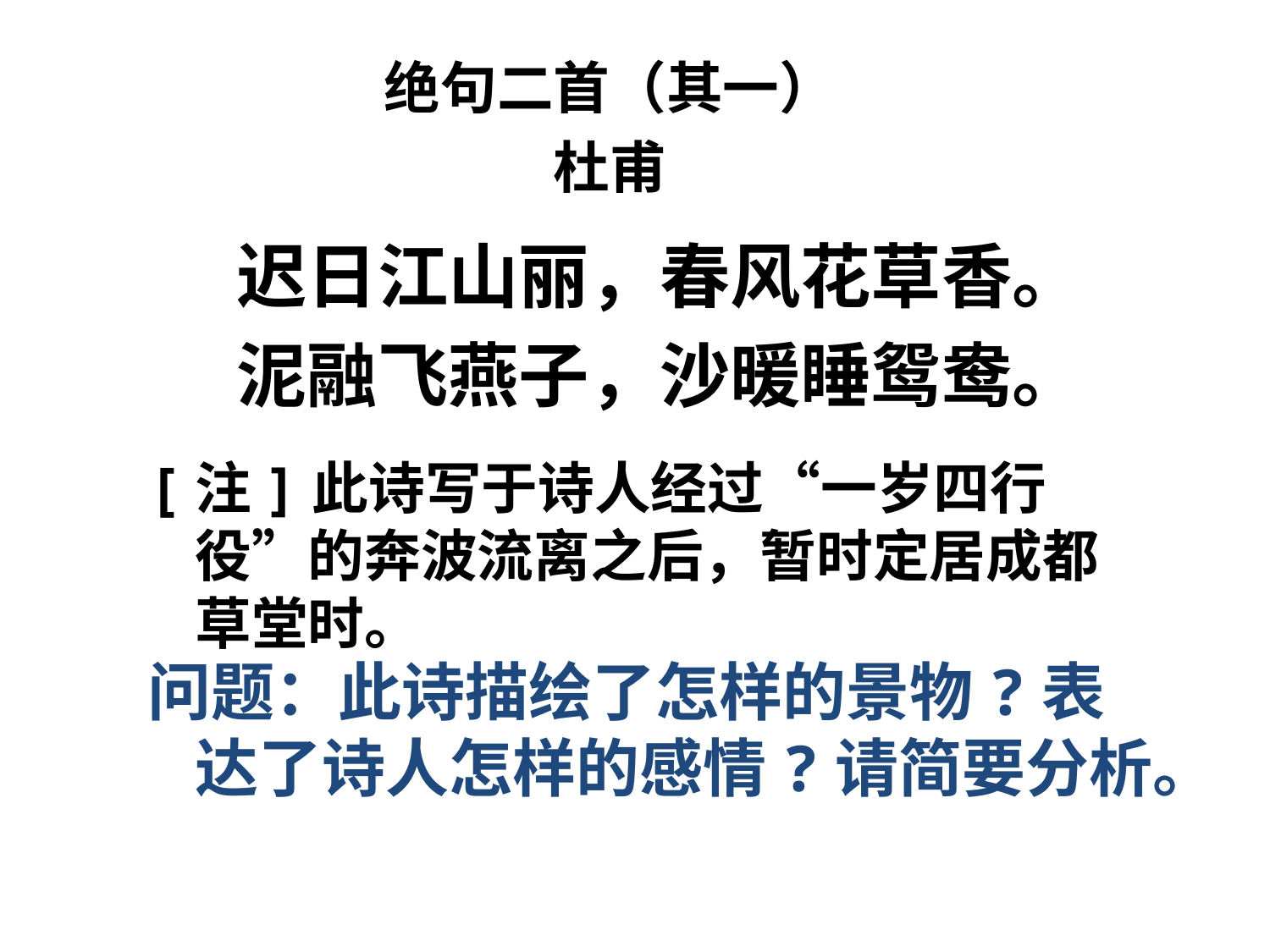

绝句二首（其一）
杜甫

迟日江山丽，春风花草香。
泥融飞燕子，沙暖睡鸳鸯。
[注]此诗写于诗人经过“一岁四行役”的奔波流离之后，暂时定居成都草堂时。
问题：此诗描绘了怎样的景物?表达了诗人怎样的感情?请简要分析。